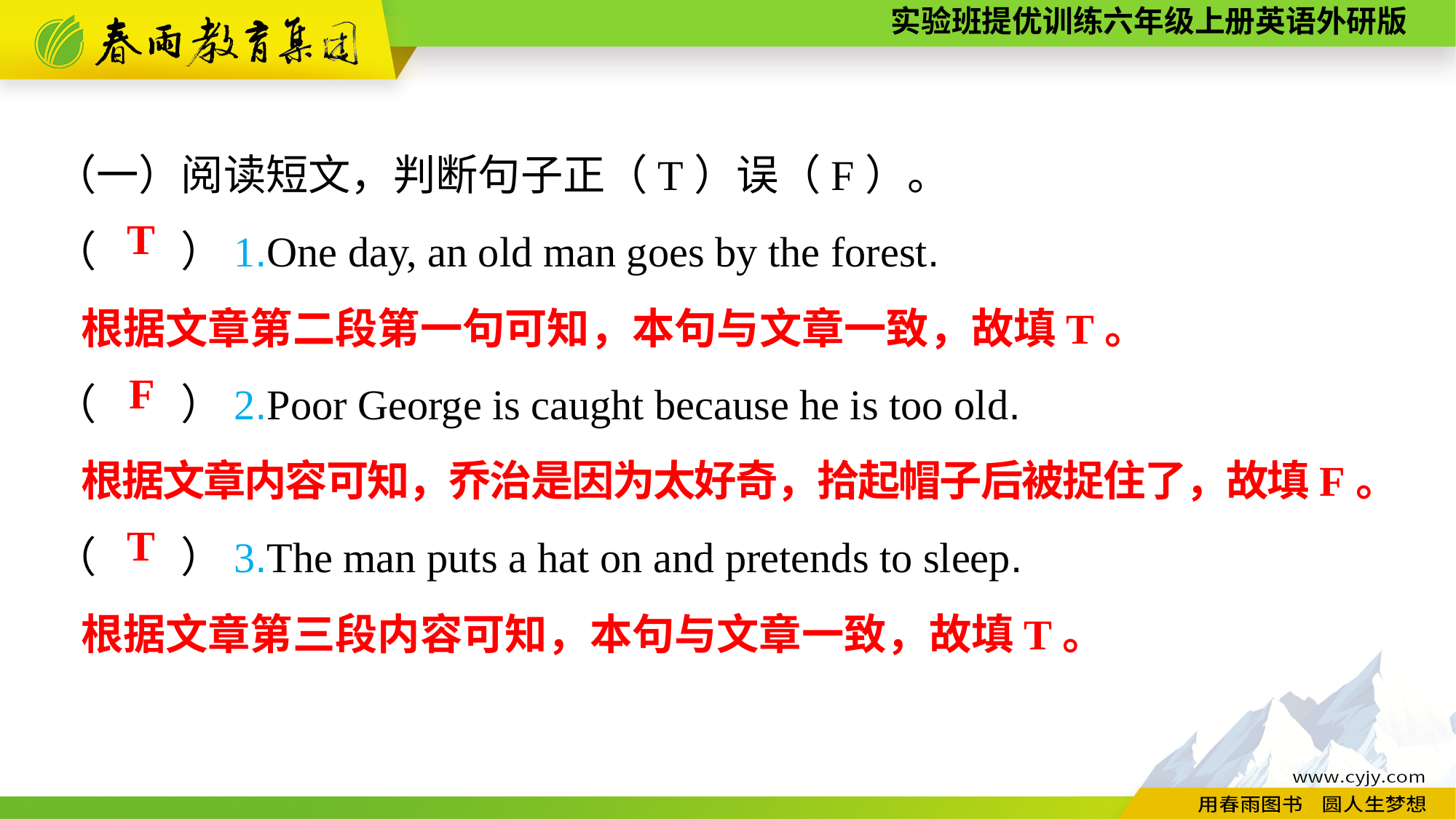

（一）阅读短文，判断句子正（T）误（F）。
（　　）1.One day, an old man goes by the forest.

（　　）2.Poor George is caught because he is too old.

（　　）3.The man puts a hat on and pretends to sleep.
T
根据文章第二段第一句可知，本句与文章一致，故填T。
F
根据文章内容可知，乔治是因为太好奇，拾起帽子后被捉住了，故填F。
T
根据文章第三段内容可知，本句与文章一致，故填T。